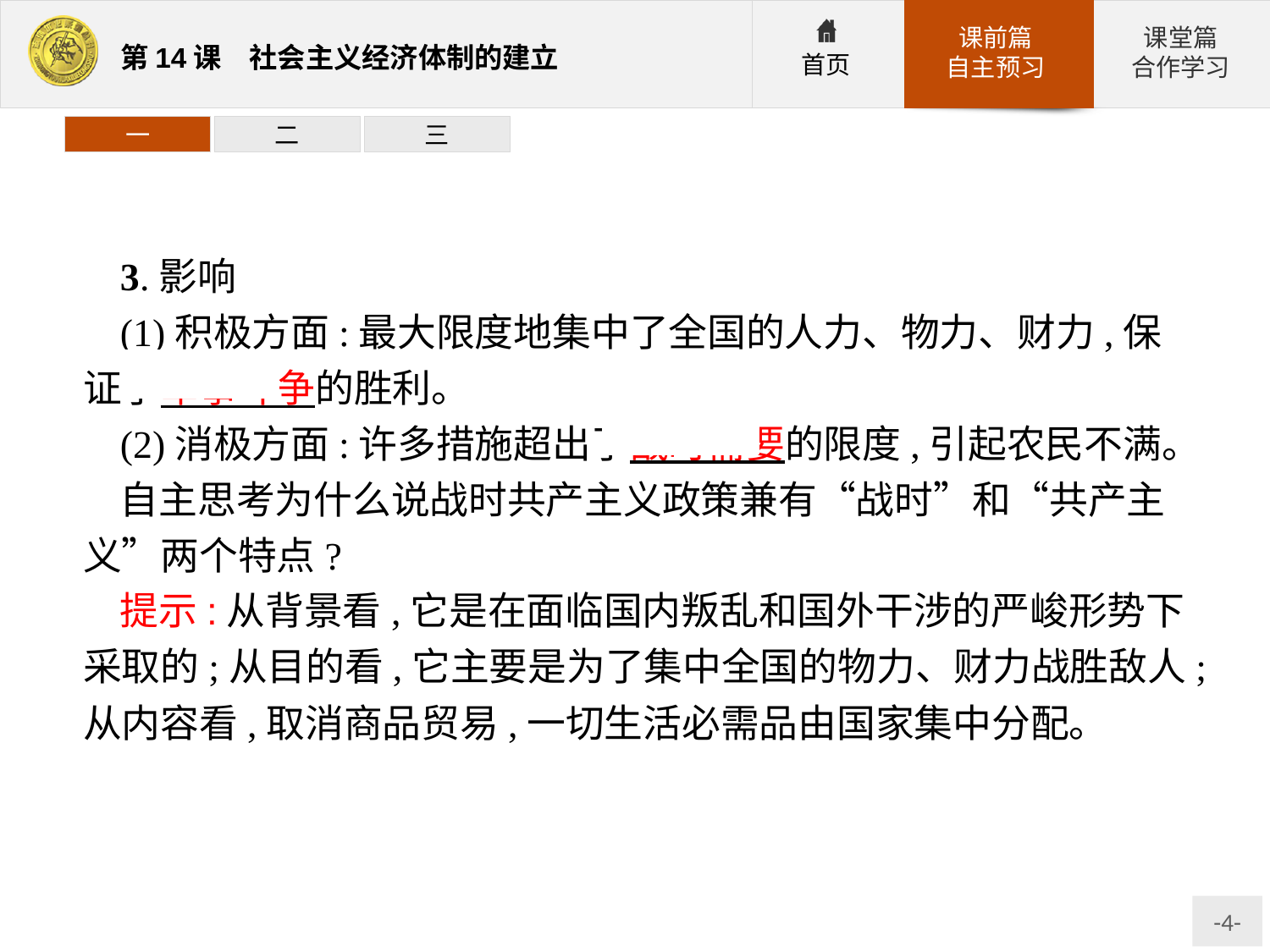

一
二
三
3.影响
(1)积极方面:最大限度地集中了全国的人力、物力、财力,保证了军事斗争的胜利。
(2)消极方面:许多措施超出了战时需要的限度,引起农民不满。
自主思考为什么说战时共产主义政策兼有“战时”和“共产主义”两个特点?
提示:从背景看,它是在面临国内叛乱和国外干涉的严峻形势下采取的;从目的看,它主要是为了集中全国的物力、财力战胜敌人;从内容看,取消商品贸易,一切生活必需品由国家集中分配。